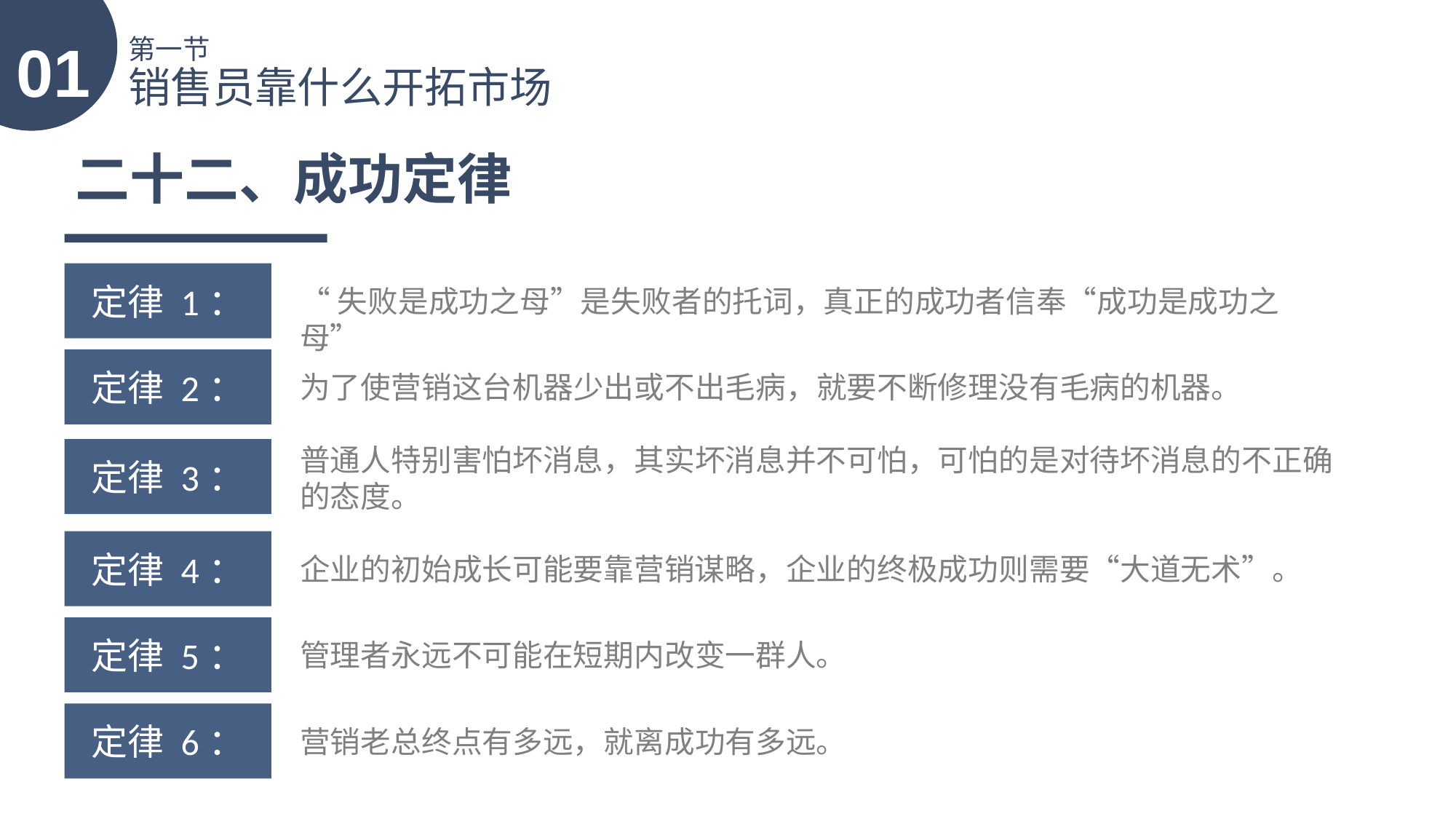

01
第一节
销售员靠什么开拓市场
二十二、成功定律

定律 1：
“失败是成功之母”是失败者的托词，真正的成功者信奉“成功是成功之母”
定律 2：
为了使营销这台机器少出或不出毛病，就要不断修理没有毛病的机器。
普通人特别害怕坏消息，其实坏消息并不可怕，可怕的是对待坏消息的不正确的态度。
定律 3：
定律 4：
企业的初始成长可能要靠营销谋略，企业的终极成功则需要“大道无术”。
定律 5：
管理者永远不可能在短期内改变一群人。
定律 6：
营销老总终点有多远，就离成功有多远。